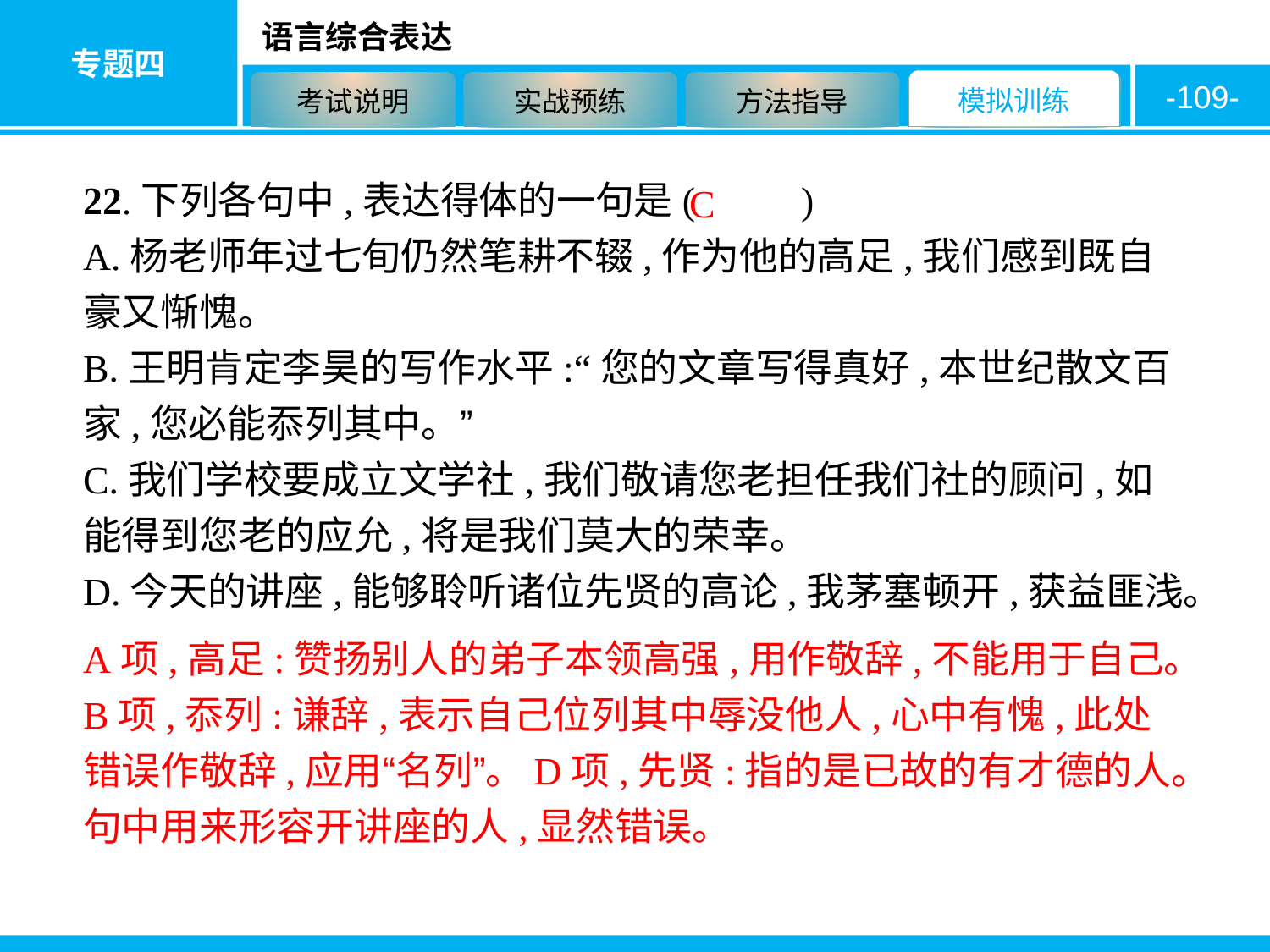

-109-
22.下列各句中,表达得体的一句是( 　　)
A.杨老师年过七旬仍然笔耕不辍,作为他的高足,我们感到既自豪又惭愧。
B.王明肯定李昊的写作水平:“您的文章写得真好,本世纪散文百家,您必能忝列其中。”
C.我们学校要成立文学社,我们敬请您老担任我们社的顾问,如能得到您老的应允,将是我们莫大的荣幸。
D.今天的讲座,能够聆听诸位先贤的高论,我茅塞顿开,获益匪浅。
C
A项,高足:赞扬别人的弟子本领高强,用作敬辞,不能用于自己。B项,忝列:谦辞,表示自己位列其中辱没他人,心中有愧,此处错误作敬辞,应用“名列”。D项,先贤:指的是已故的有才德的人。句中用来形容开讲座的人,显然错误。